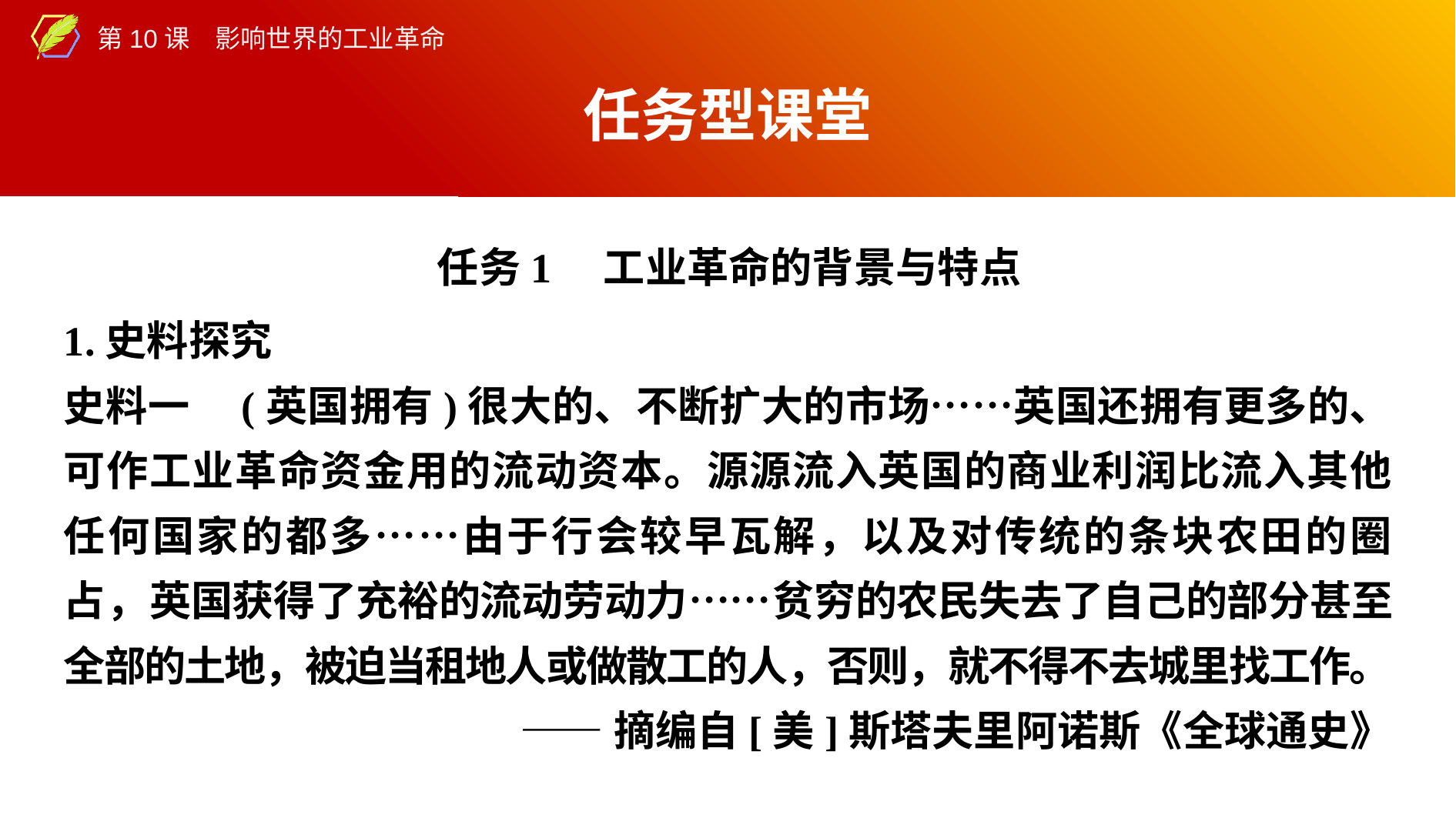

任务型课堂
任务1　工业革命的背景与特点
1.史料探究
史料一　(英国拥有)很大的、不断扩大的市场……英国还拥有更多的、可作工业革命资金用的流动资本。源源流入英国的商业利润比流入其他任何国家的都多……由于行会较早瓦解，以及对传统的条块农田的圈占，英国获得了充裕的流动劳动力……贫穷的农民失去了自己的部分甚至全部的土地，被迫当租地人或做散工的人，否则，就不得不去城里找工作。
——摘编自[美]斯塔夫里阿诺斯《全球通史》